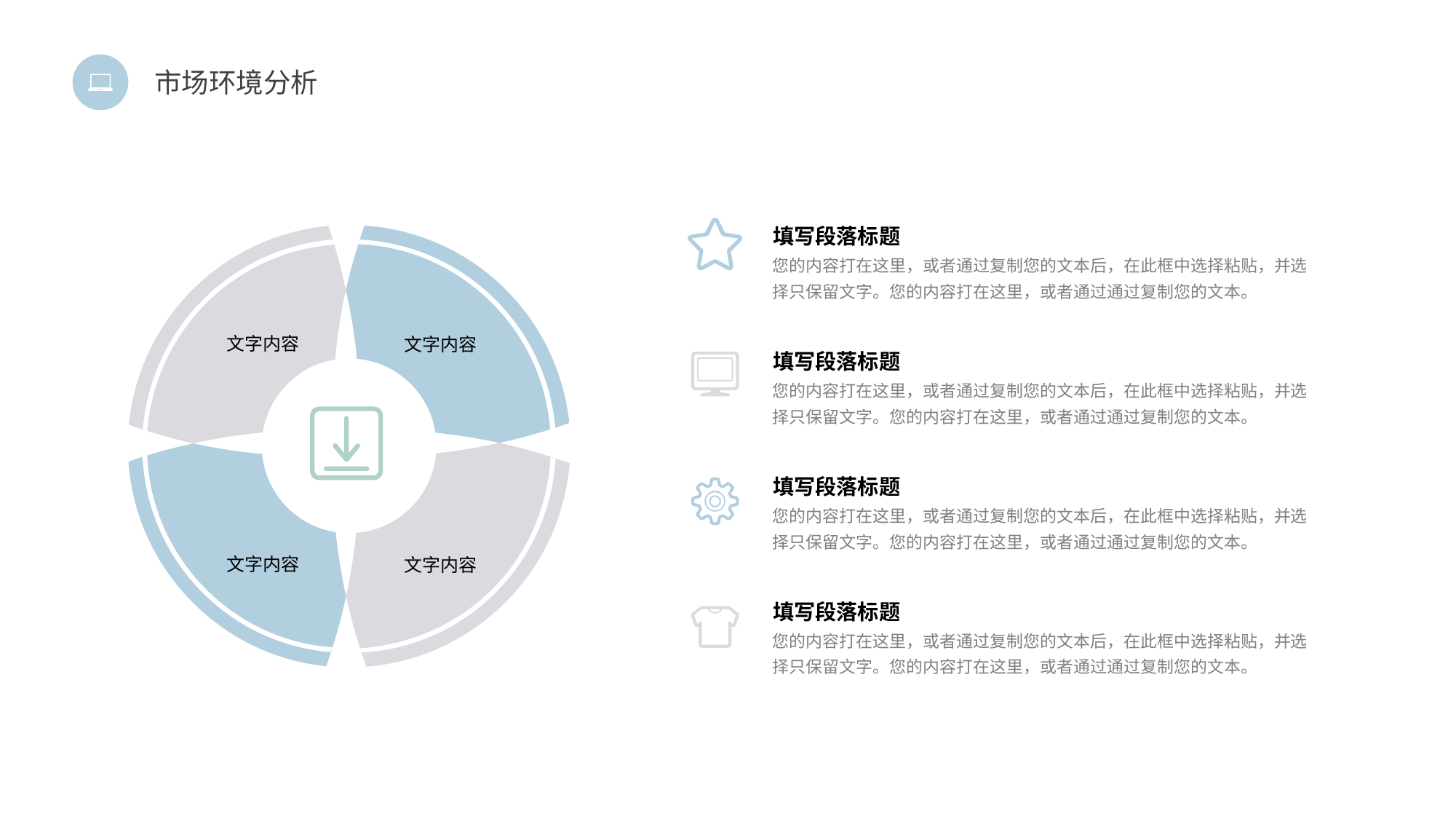

市场环境分析

文字内容
文字内容

文字内容
文字内容
填写段落标题

您的内容打在这里，或者通过复制您的文本后，在此框中选择粘贴，并选择只保留文字。您的内容打在这里，或者通过通过复制您的文本。
填写段落标题

您的内容打在这里，或者通过复制您的文本后，在此框中选择粘贴，并选择只保留文字。您的内容打在这里，或者通过通过复制您的文本。
填写段落标题

您的内容打在这里，或者通过复制您的文本后，在此框中选择粘贴，并选择只保留文字。您的内容打在这里，或者通过通过复制您的文本。
填写段落标题

您的内容打在这里，或者通过复制您的文本后，在此框中选择粘贴，并选择只保留文字。您的内容打在这里，或者通过通过复制您的文本。